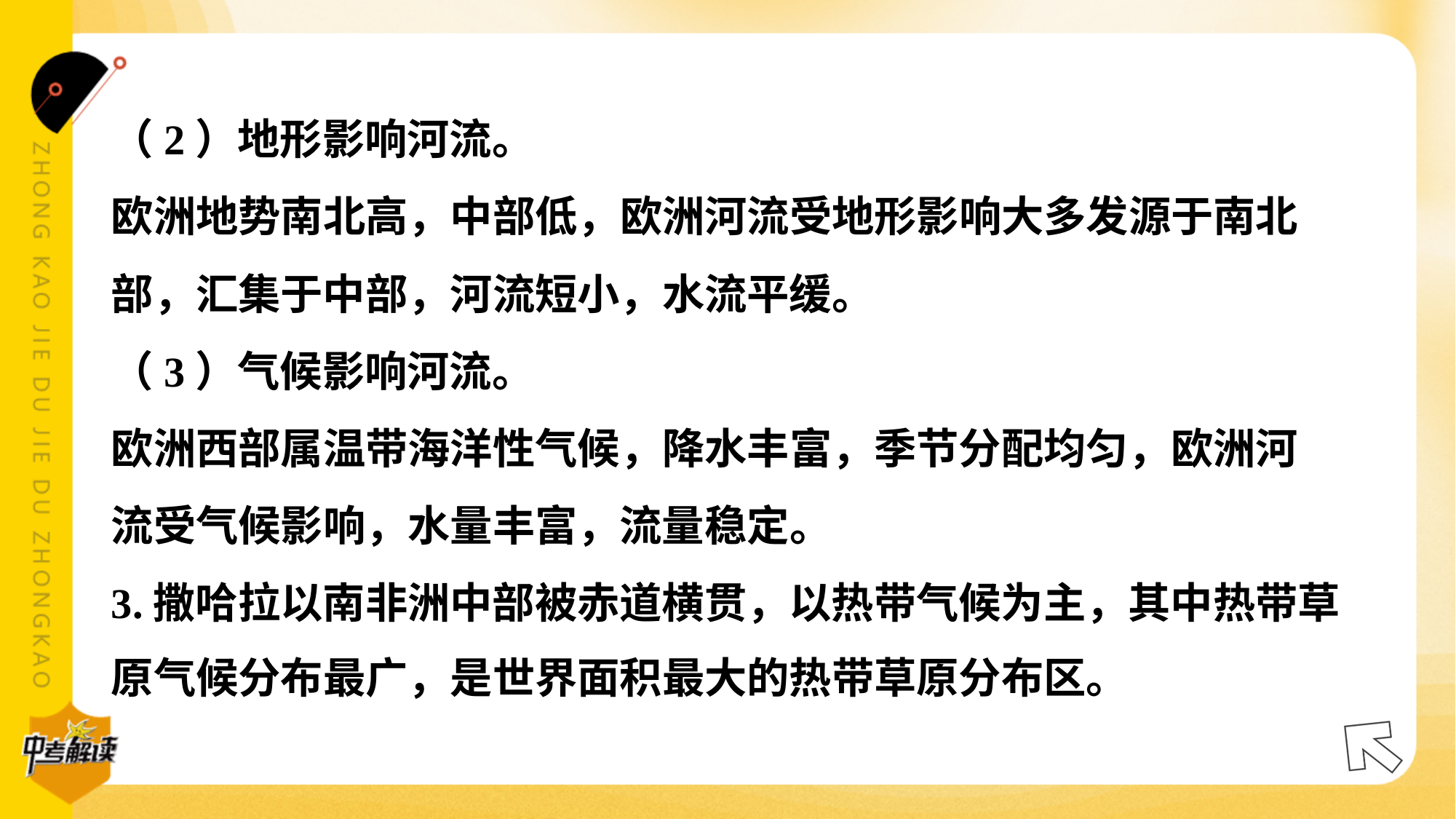

（2）地形影响河流。
欧洲地势南北高，中部低，欧洲河流受地形影响大多发源于南北
部，汇集于中部，河流短小，水流平缓。
（3）气候影响河流。
欧洲西部属温带海洋性气候，降水丰富，季节分配均匀，欧洲河
流受气候影响，水量丰富，流量稳定。
3.撒哈拉以南非洲中部被赤道横贯，以热带气候为主，其中热带草
原气候分布最广，是世界面积最大的热带草原分布区。